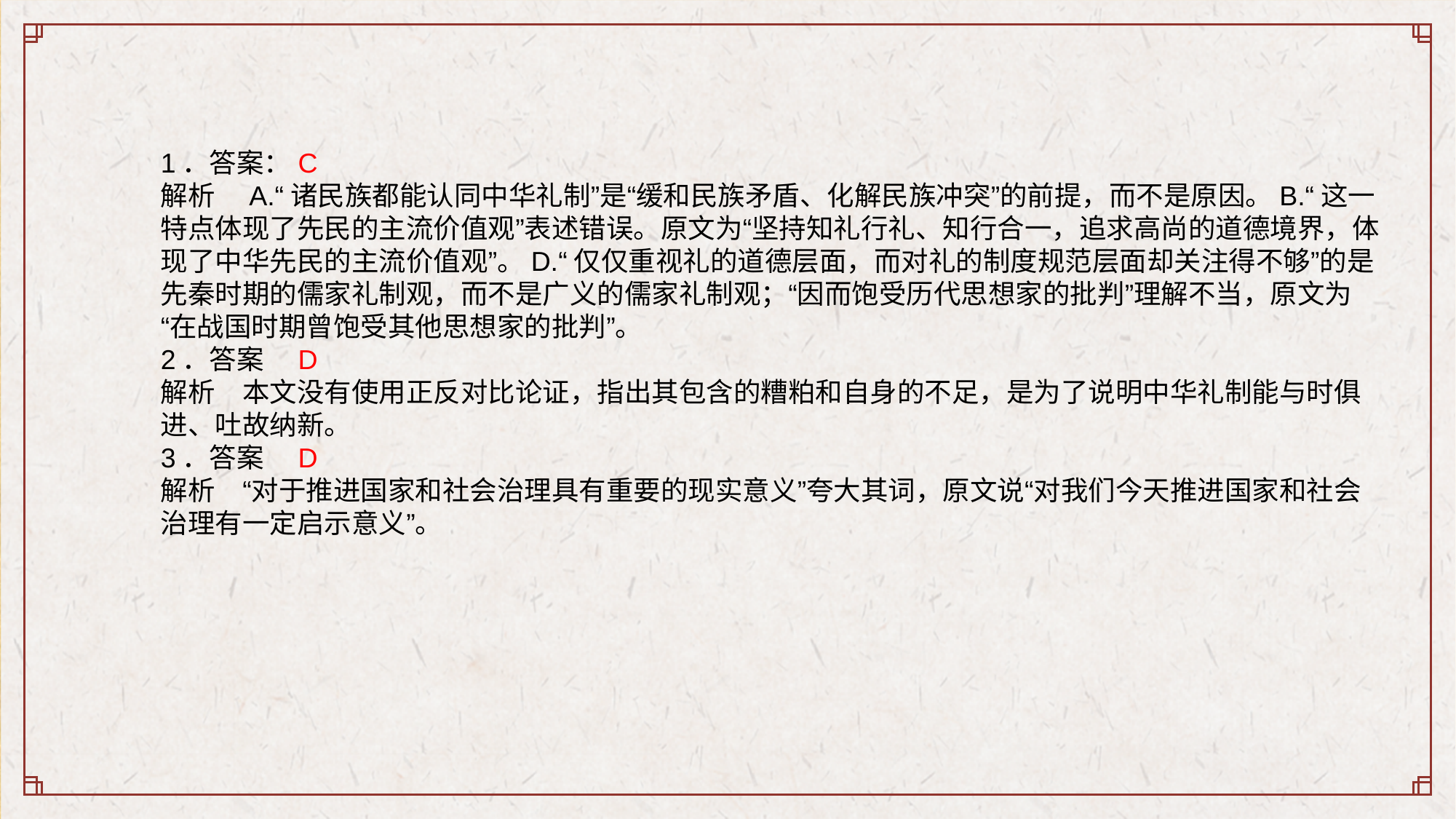

1．答案：C
解析　A.“诸民族都能认同中华礼制”是“缓和民族矛盾、化解民族冲突”的前提，而不是原因。B.“这一特点体现了先民的主流价值观”表述错误。原文为“坚持知礼行礼、知行合一，追求高尚的道德境界，体现了中华先民的主流价值观”。D.“仅仅重视礼的道德层面，而对礼的制度规范层面却关注得不够”的是先秦时期的儒家礼制观，而不是广义的儒家礼制观；“因而饱受历代思想家的批判”理解不当，原文为“在战国时期曾饱受其他思想家的批判”。
2．答案　D
解析　本文没有使用正反对比论证，指出其包含的糟粕和自身的不足，是为了说明中华礼制能与时俱进、吐故纳新。
3．答案　D
解析　“对于推进国家和社会治理具有重要的现实意义”夸大其词，原文说“对我们今天推进国家和社会治理有一定启示意义”。